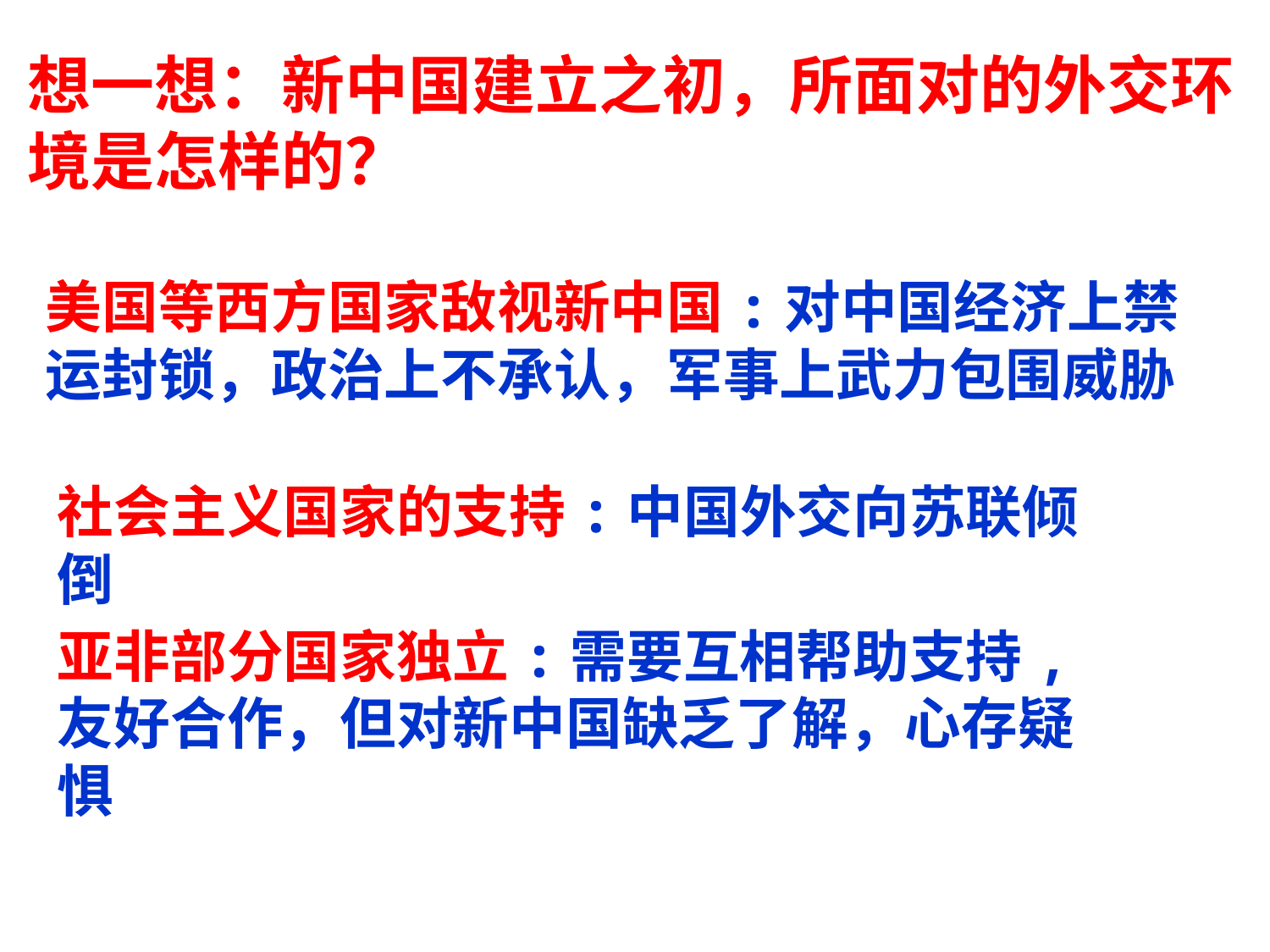

想一想：新中国建立之初，所面对的外交环境是怎样的？
美国等西方国家敌视新中国:对中国经济上禁运封锁，政治上不承认，军事上武力包围威胁
社会主义国家的支持:中国外交向苏联倾倒
亚非部分国家独立:需要互相帮助支持,友好合作，但对新中国缺乏了解，心存疑惧